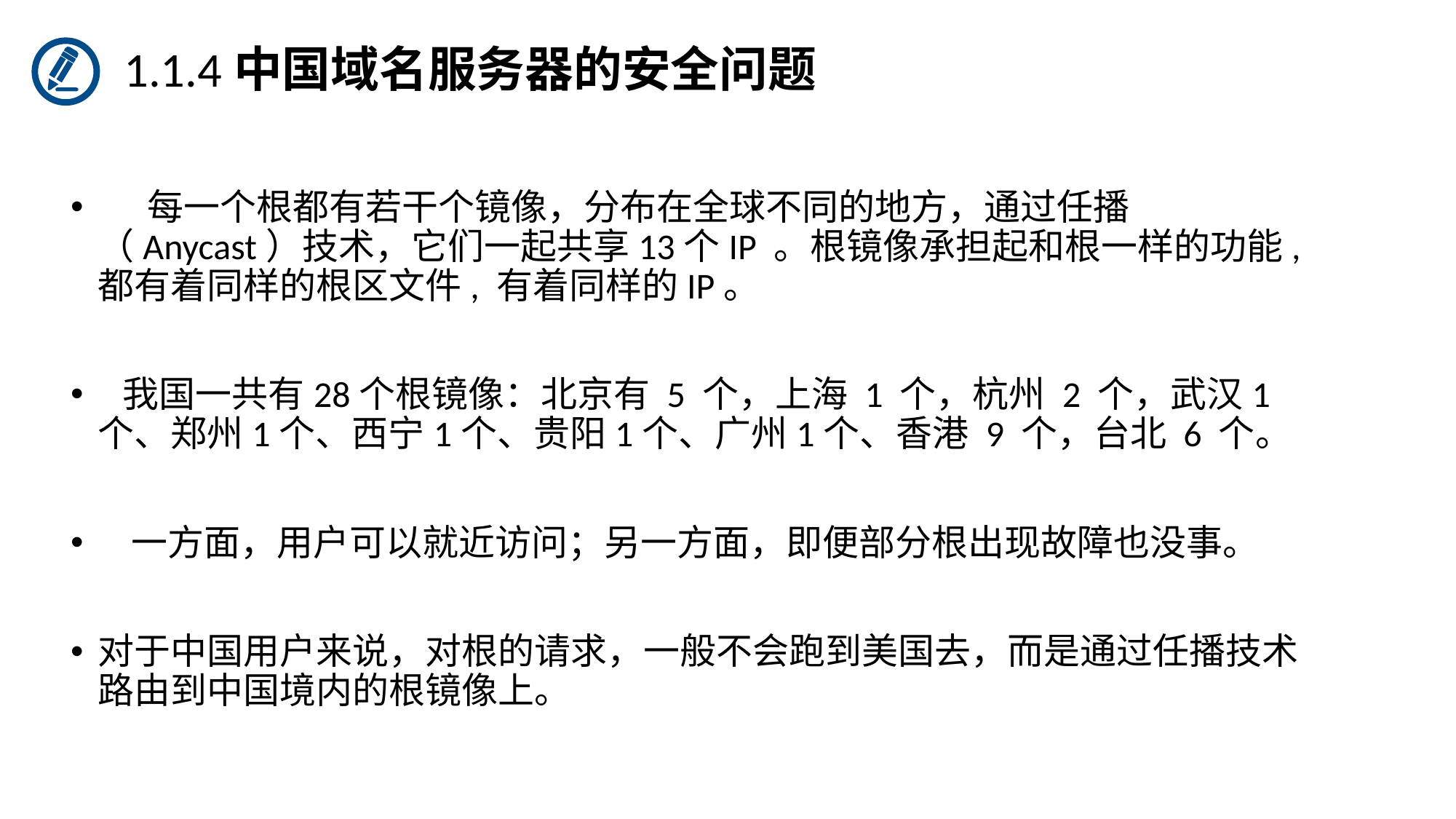

# 1.1.4中国域名服务器的安全问题

     每一个根都有若干个镜像，分布在全球不同的地方，通过任播（Anycast）技术，它们一起共享13个IP 。根镜像承担起和根一样的功能,都有着同样的根区文件, 有着同样的IP。

  我国一共有28个根镜像：北京有 5 个，上海 1 个，杭州 2 个，武汉1个、郑州1个、西宁1个、贵阳1个、广州1个、香港 9 个，台北 6 个。

   一方面，用户可以就近访问；另一方面，即便部分根出现故障也没事。

对于中国用户来说，对根的请求，一般不会跑到美国去，而是通过任播技术路由到中国境内的根镜像上。